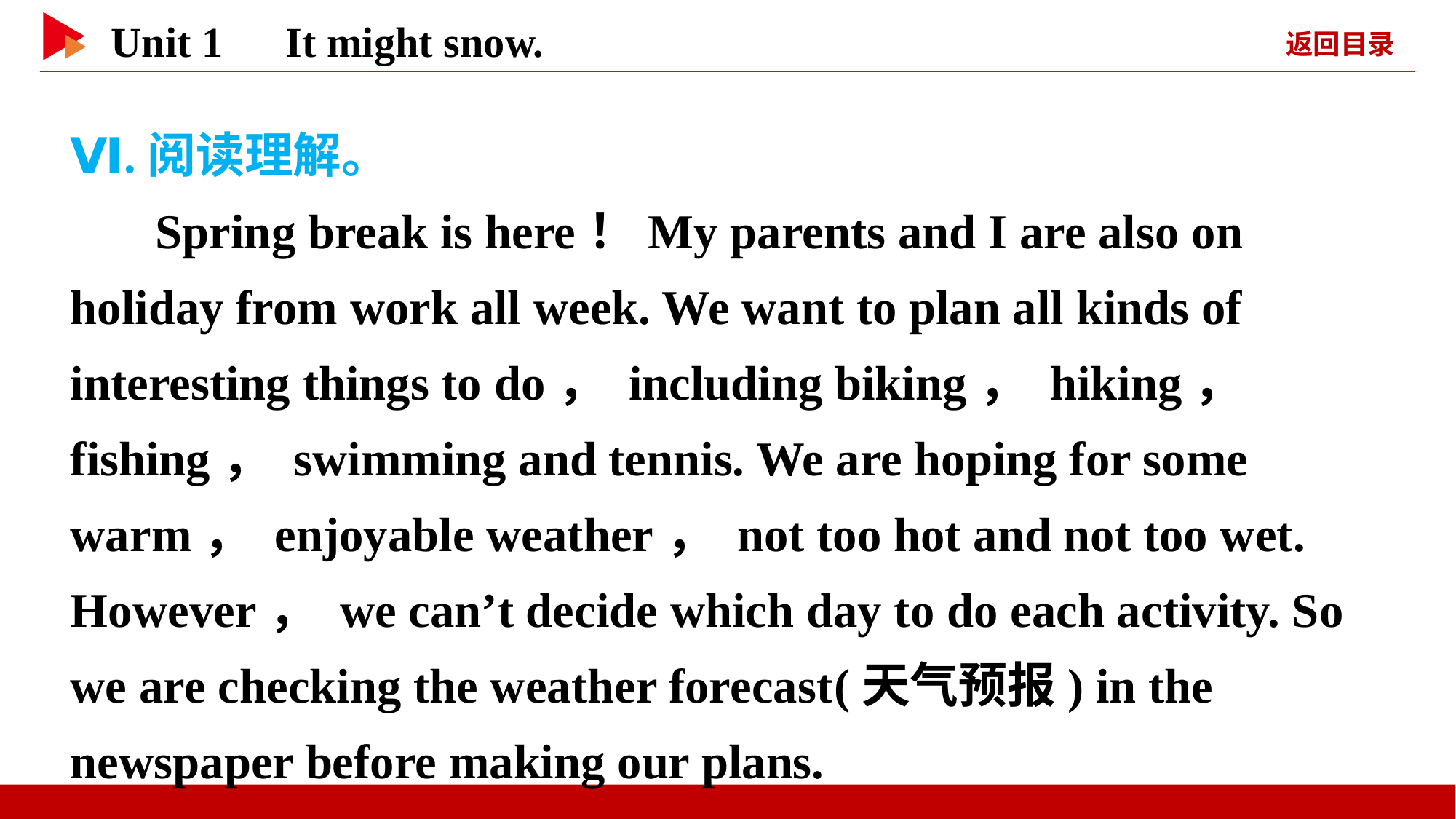

Ⅵ.阅读理解。
       Spring break is here！My parents and I are also on holiday from work all week. We want to plan all kinds of interesting things to do， including biking， hiking， fishing， swimming and tennis. We are hoping for some warm， enjoyable weather， not too hot and not too wet. However， we can’t decide which day to do each activity. So we are checking the weather forecast(天气预报) in the newspaper before making our plans.